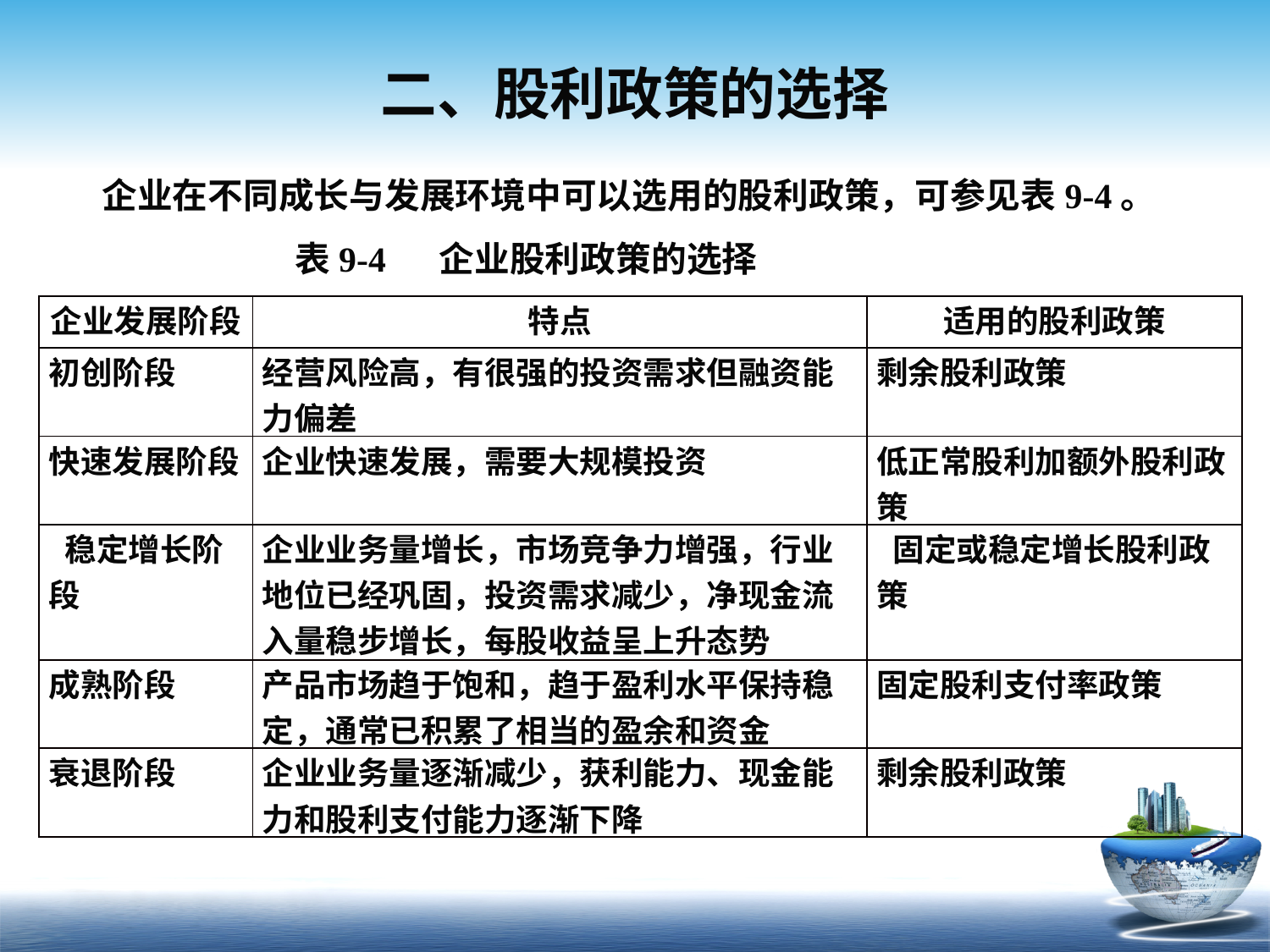

# 二、股利政策的选择
  企业在不同成长与发展环境中可以选用的股利政策，可参见表9-4。
                          表9-4     企业股利政策的选择
| 企业发展阶段 | 特点 | 适用的股利政策 |
| --- | --- | --- |
| 初创阶段 | 经营风险高，有很强的投资需求但融资能力偏差 | 剩余股利政策 |
| 快速发展阶段 | 企业快速发展，需要大规模投资 | 低正常股利加额外股利政策 |
| 稳定增长阶段 | 企业业务量增长，市场竞争力增强，行业地位已经巩固，投资需求减少，净现金流入量稳步增长，每股收益呈上升态势 | 固定或稳定增长股利政策 |
| 成熟阶段 | 产品市场趋于饱和，趋于盈利水平保持稳定，通常已积累了相当的盈余和资金 | 固定股利支付率政策 |
| 衰退阶段 | 企业业务量逐渐减少，获利能力、现金能力和股利支付能力逐渐下降 | 剩余股利政策 |